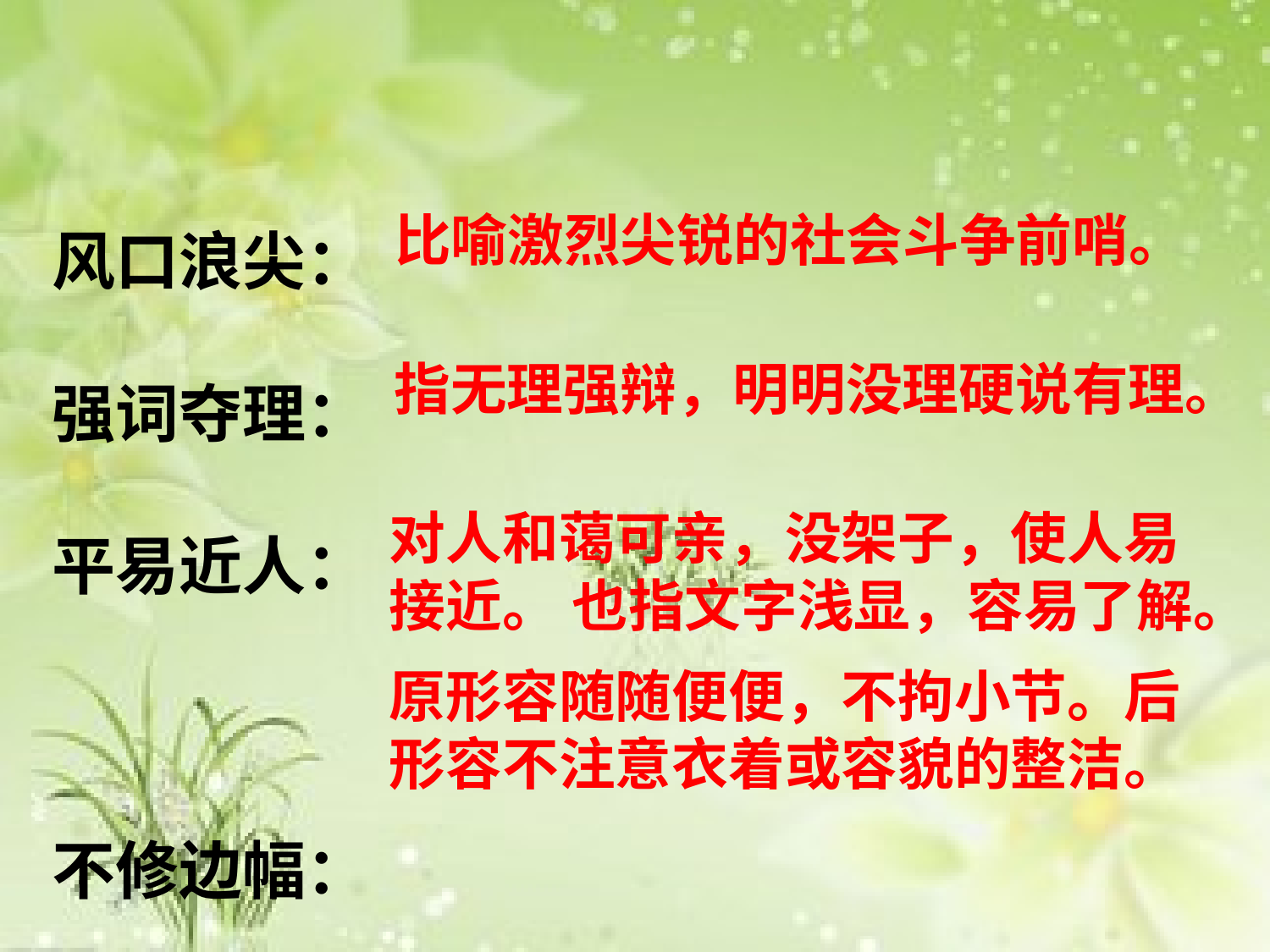

风口浪尖：强词夺理：平易近人：
不修边幅：
比喻激烈尖锐的社会斗争前哨。
指无理强辩，明明没理硬说有理。
对人和蔼可亲，没架子，使人易接近。 也指文字浅显，容易了解。
原形容随随便便，不拘小节。后形容不注意衣着或容貌的整洁。